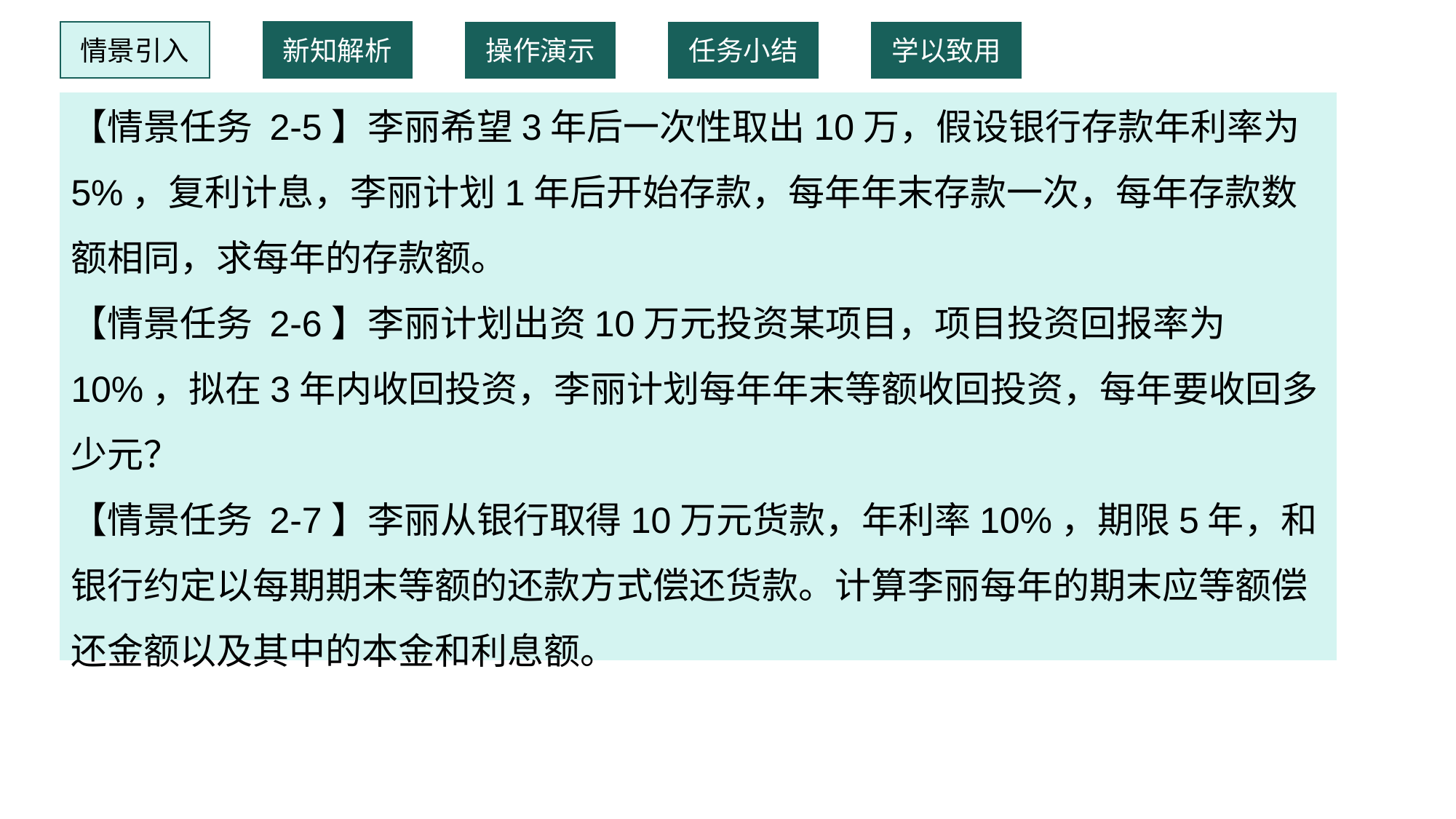

情景引入
新知解析
操作演示
任务小结
学以致用
【情景任务 2-5】李丽希望3年后一次性取出10万，假设银行存款年利率为5%，复利计息，李丽计划1年后开始存款，每年年末存款一次，每年存款数额相同，求每年的存款额。
【情景任务 2-6】李丽计划出资10万元投资某项目，项目投资回报率为10%，拟在3年内收回投资，李丽计划每年年末等额收回投资，每年要收回多少元？
【情景任务 2-7】李丽从银行取得10万元货款，年利率10%，期限5年，和银行约定以每期期末等额的还款方式偿还货款。计算李丽每年的期末应等额偿还金额以及其中的本金和利息额。